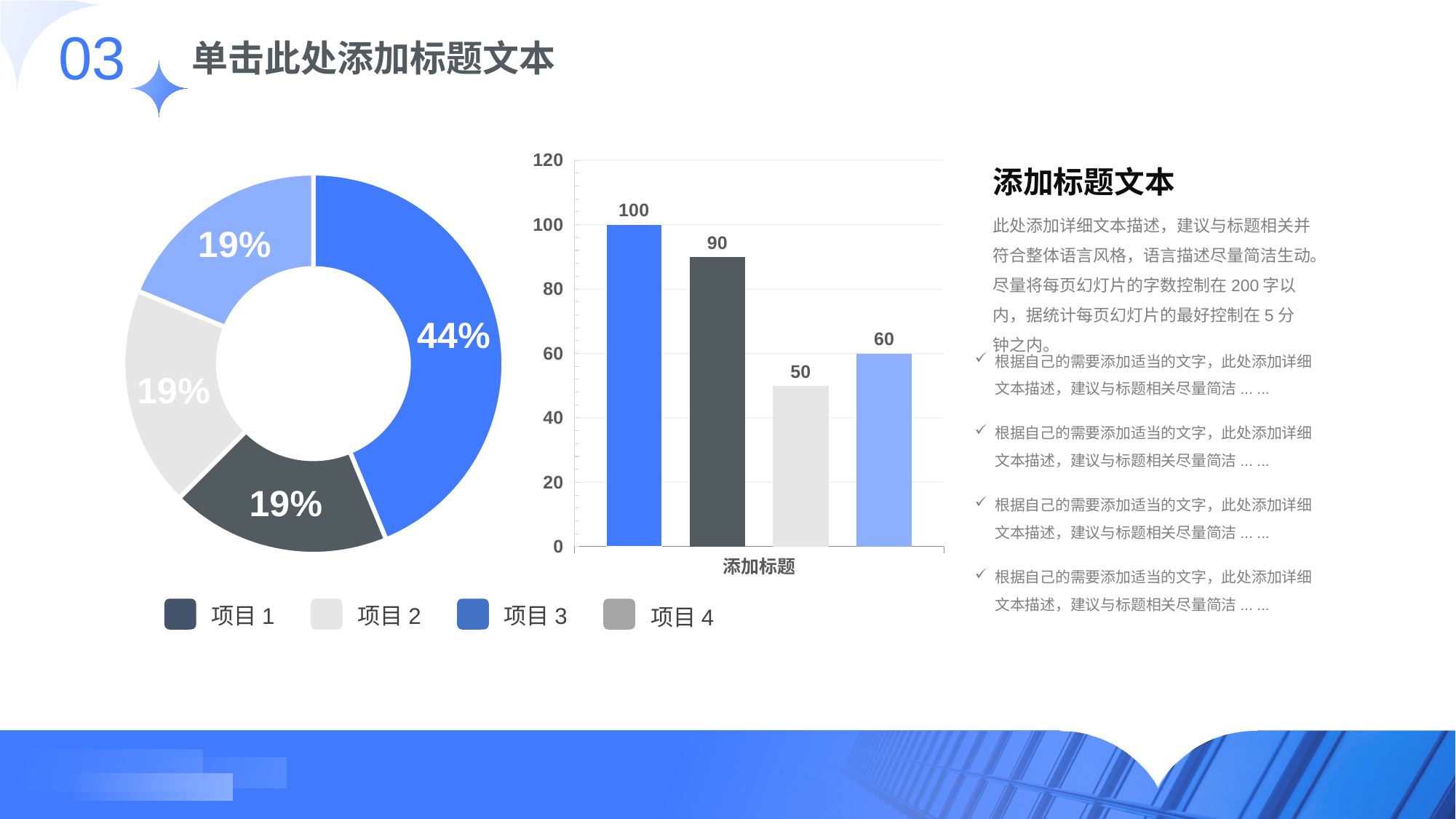

03
单击此处添加标题文本

### Chart

| Category | Sales |
|---|---|
| 1st Qtr | 70.0 |
| 2nd Qtr | 30.0 |
| 2nd Qtr | 30.0 |
| 2nd Qtr | 30.0 |

### Chart

| Category |  |  |  |  |
|---|---|---|---|---|
| 添加标题 | 100.0 | 90.0 | 50.0 | 60.0 |
添加标题文本
此处添加详细文本描述，建议与标题相关并符合整体语言风格，语言描述尽量简洁生动。尽量将每页幻灯片的字数控制在200字以内，据统计每页幻灯片的最好控制在5分钟之内。
根据自己的需要添加适当的文字，此处添加详细文本描述，建议与标题相关尽量简洁... ...
根据自己的需要添加适当的文字，此处添加详细文本描述，建议与标题相关尽量简洁... ...
根据自己的需要添加适当的文字，此处添加详细文本描述，建议与标题相关尽量简洁... ...
根据自己的需要添加适当的文字，此处添加详细文本描述，建议与标题相关尽量简洁... ...

项目1

项目2

项目3

项目4